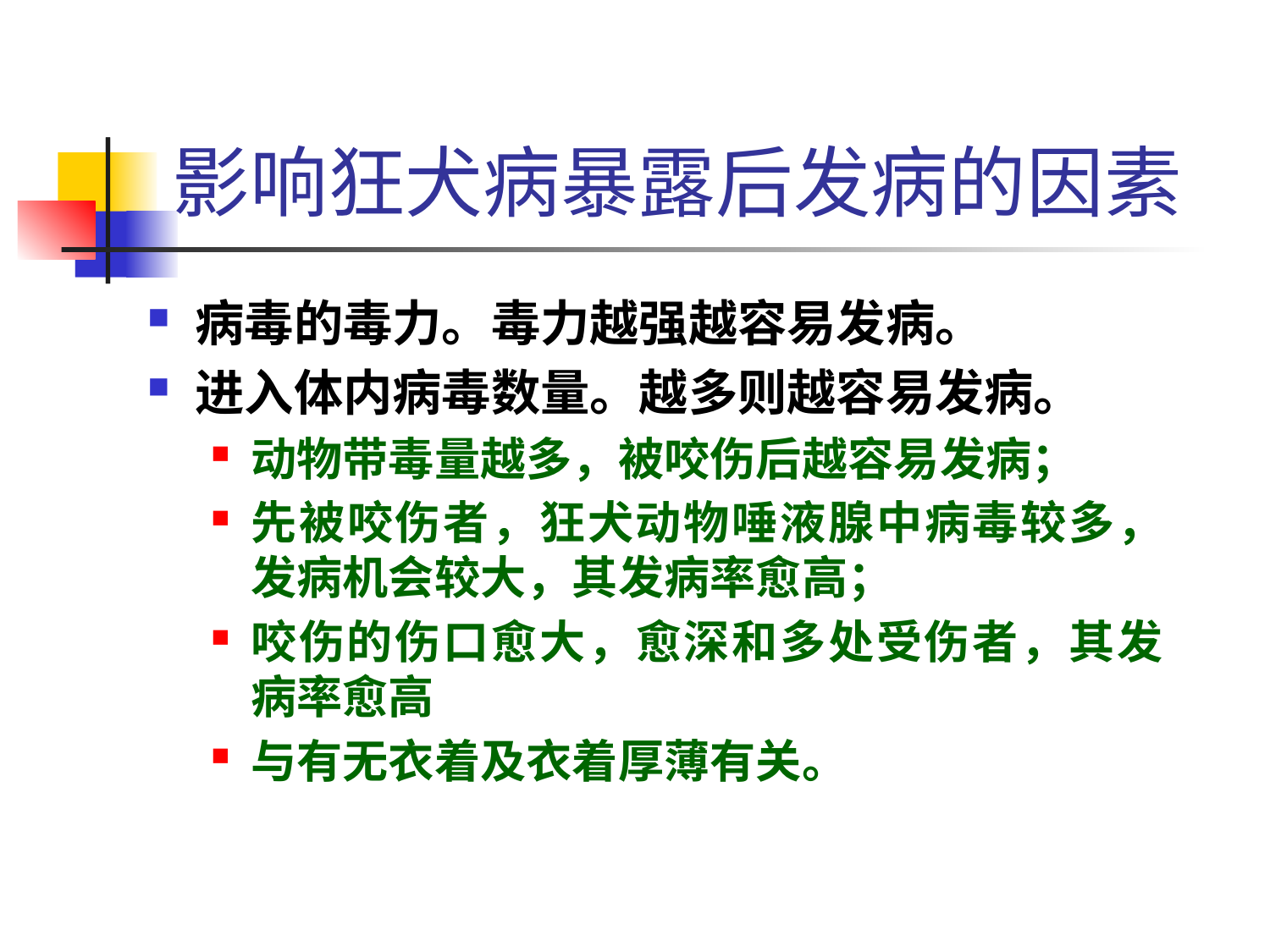

# 影响狂犬病暴露后发病的因素
病毒的毒力。毒力越强越容易发病。
进入体内病毒数量。越多则越容易发病。
动物带毒量越多，被咬伤后越容易发病；
先被咬伤者，狂犬动物唾液腺中病毒较多，发病机会较大，其发病率愈高；
咬伤的伤口愈大，愈深和多处受伤者，其发病率愈高
与有无衣着及衣着厚薄有关。